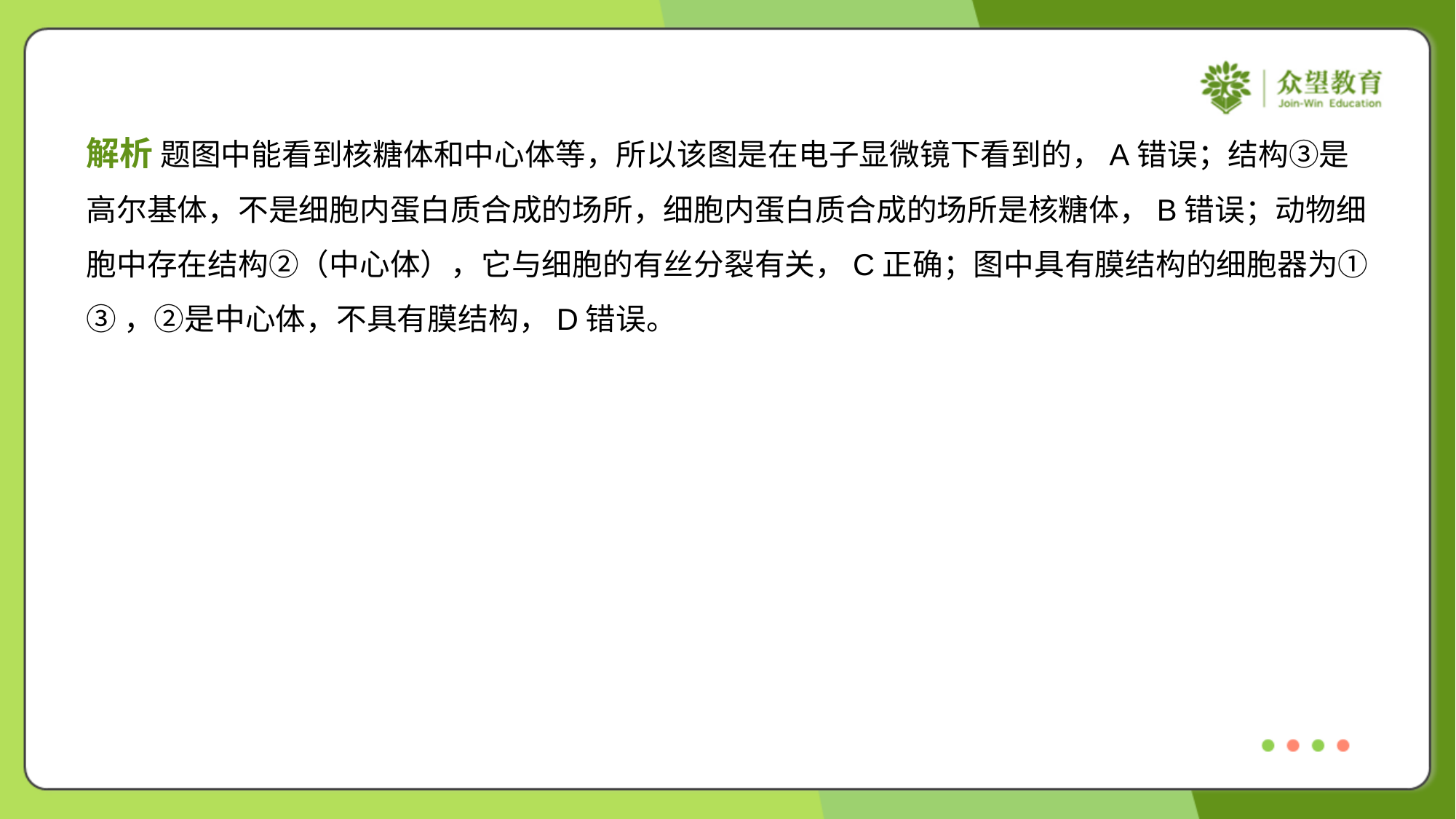

解析 题图中能看到核糖体和中心体等，所以该图是在电子显微镜下看到的，A错误；结构③是
高尔基体，不是细胞内蛋白质合成的场所，细胞内蛋白质合成的场所是核糖体，B错误；动物细
胞中存在结构②（中心体），它与细胞的有丝分裂有关，C正确；图中具有膜结构的细胞器为①
③，②是中心体，不具有膜结构，D错误。